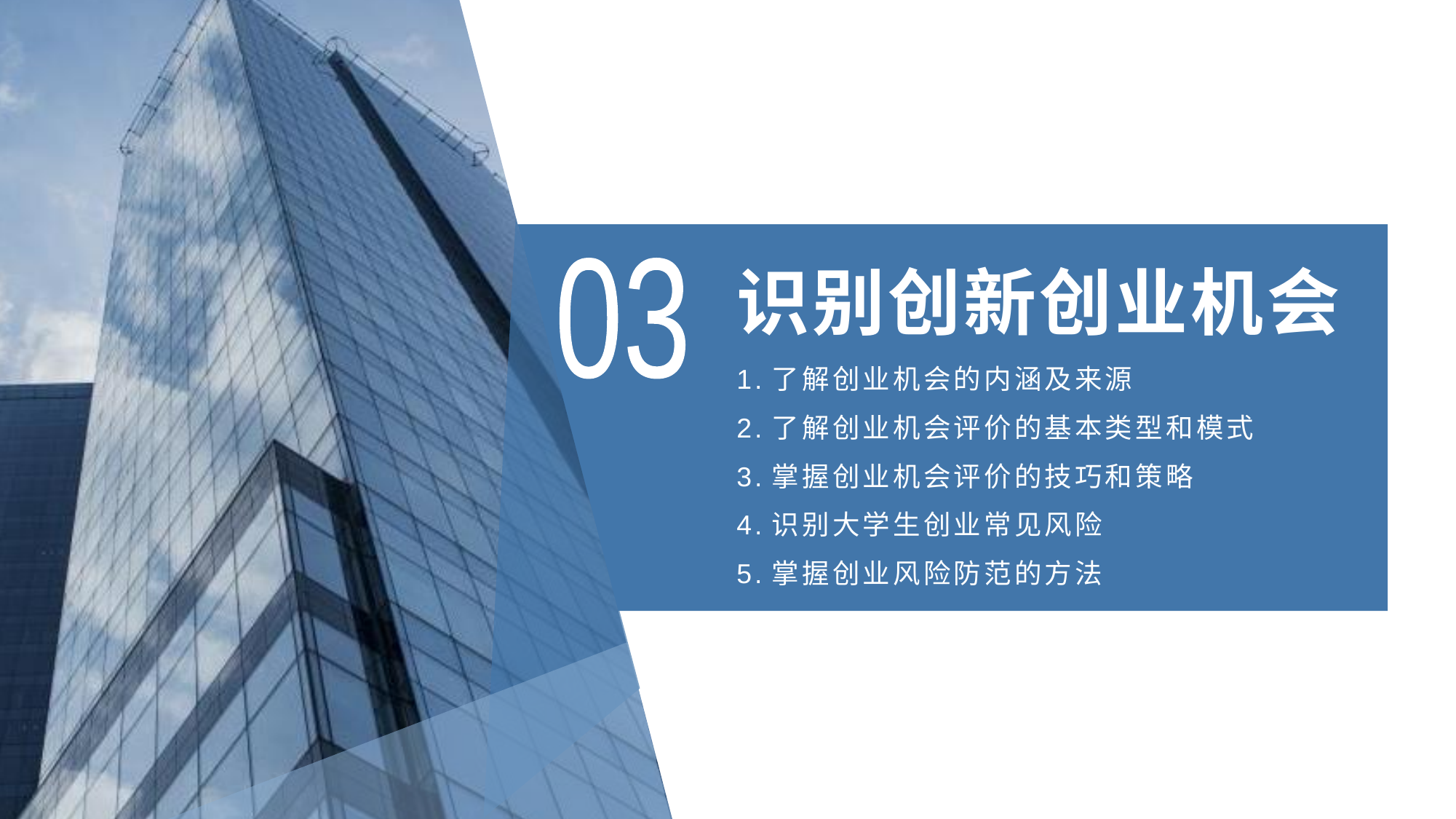

# 识别创新创业机会
03
1.了解创业机会的内涵及来源
2.了解创业机会评价的基本类型和模式
3.掌握创业机会评价的技巧和策略
4.识别大学生创业常见风险
5.掌握创业风险防范的方法